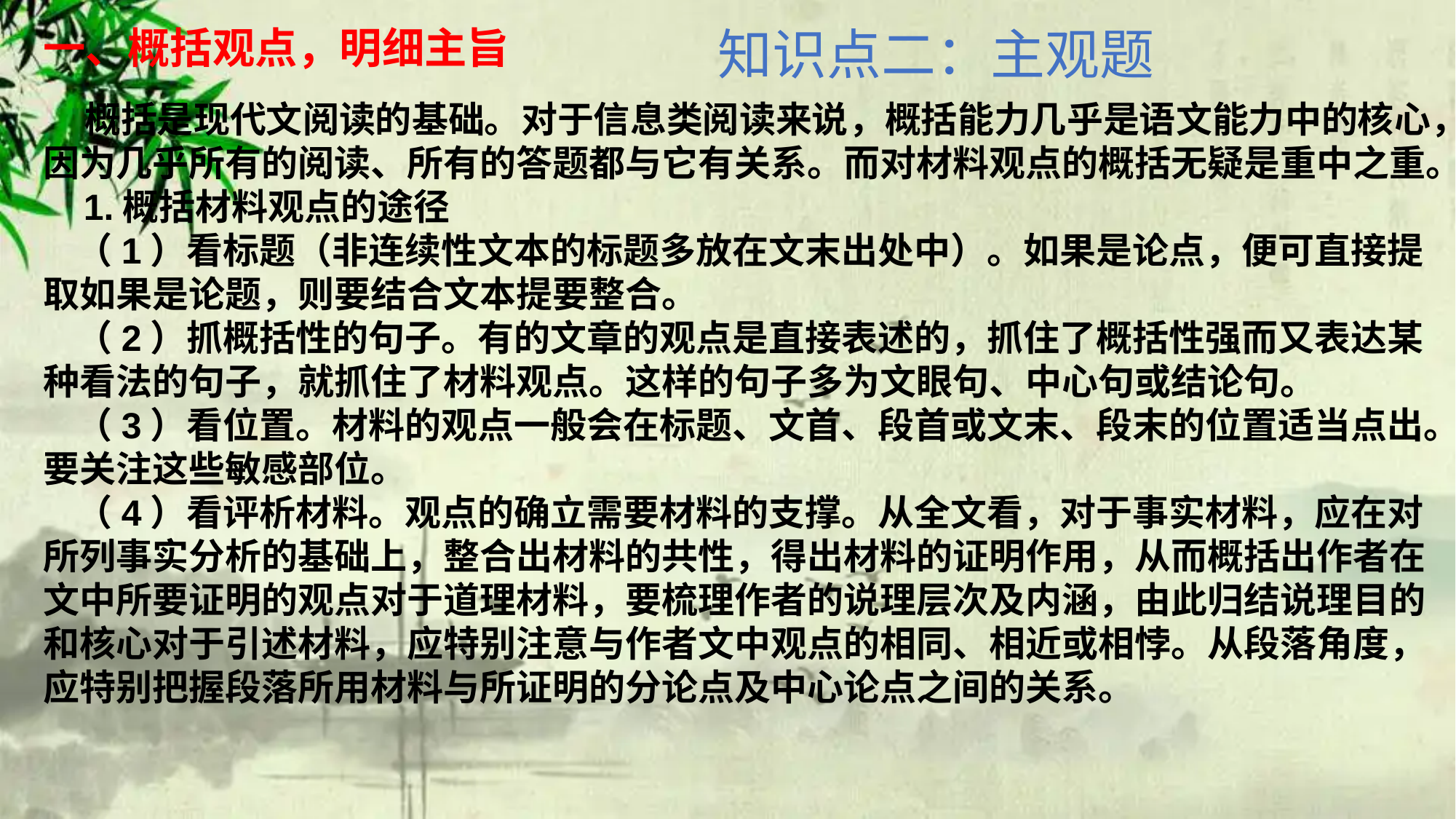

知识点二：主观题
一、概括观点，明细主旨
    概括是现代文阅读的基础。对于信息类阅读来说，概括能力几乎是语文能力中的核心，因为几乎所有的阅读、所有的答题都与它有关系。而对材料观点的概括无疑是重中之重。
    1.概括材料观点的途径
   （1）看标题（非连续性文本的标题多放在文末出处中）。如果是论点，便可直接提取如果是论题，则要结合文本提要整合。
   （2）抓概括性的句子。有的文章的观点是直接表述的，抓住了概括性强而又表达某种看法的句子，就抓住了材料观点。这样的句子多为文眼句、中心句或结论句。
   （3）看位置。材料的观点一般会在标题、文首、段首或文末、段末的位置适当点出。要关注这些敏感部位。
   （4）看评析材料。观点的确立需要材料的支撑。从全文看，对于事实材料，应在对所列事实分析的基础上，整合出材料的共性，得出材料的证明作用，从而概括出作者在文中所要证明的观点对于道理材料，要梳理作者的说理层次及内涵，由此归结说理目的和核心对于引述材料，应特别注意与作者文中观点的相同、相近或相悖。从段落角度，应特别把握段落所用材料与所证明的分论点及中心论点之间的关系。